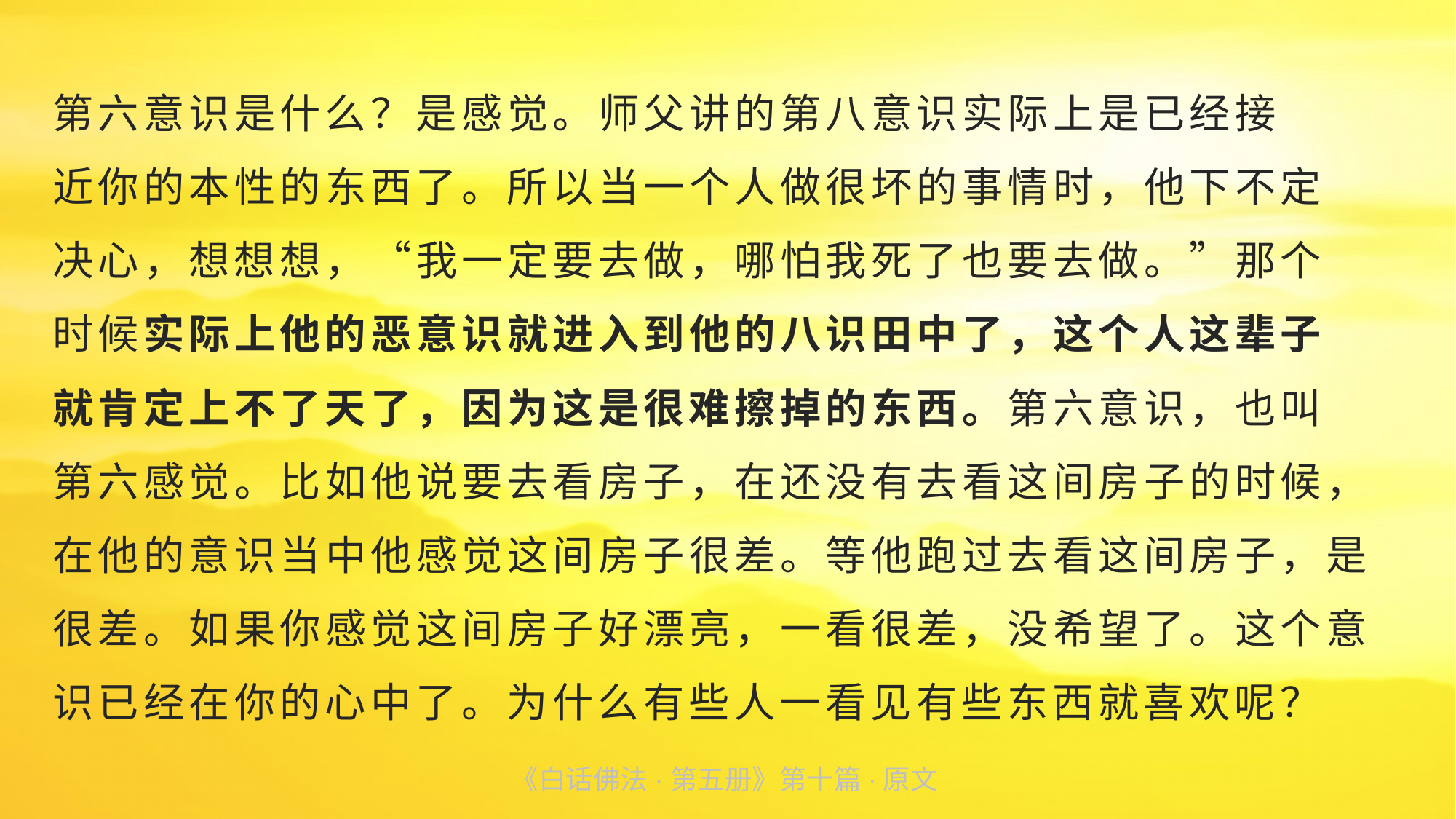

第六意识是什么？是感觉。师父讲的第八意识实际上是已经接
近你的本性的东西了。所以当一个人做很坏的事情时，他下不定
决心，想想想，“我一定要去做，哪怕我死了也要去做。”那个
时候实际上他的恶意识就进入到他的八识田中了，这个人这辈子
就肯定上不了天了，因为这是很难擦掉的东西。第六意识，也叫
第六感觉。比如他说要去看房子，在还没有去看这间房子的时候，在他的意识当中他感觉这间房子很差。等他跑过去看这间房子，是很差。如果你感觉这间房子好漂亮，一看很差，没希望了。这个意识已经在你的心中了。为什么有些人一看见有些东西就喜欢呢？
《白话佛法·第五册》第十篇·原文